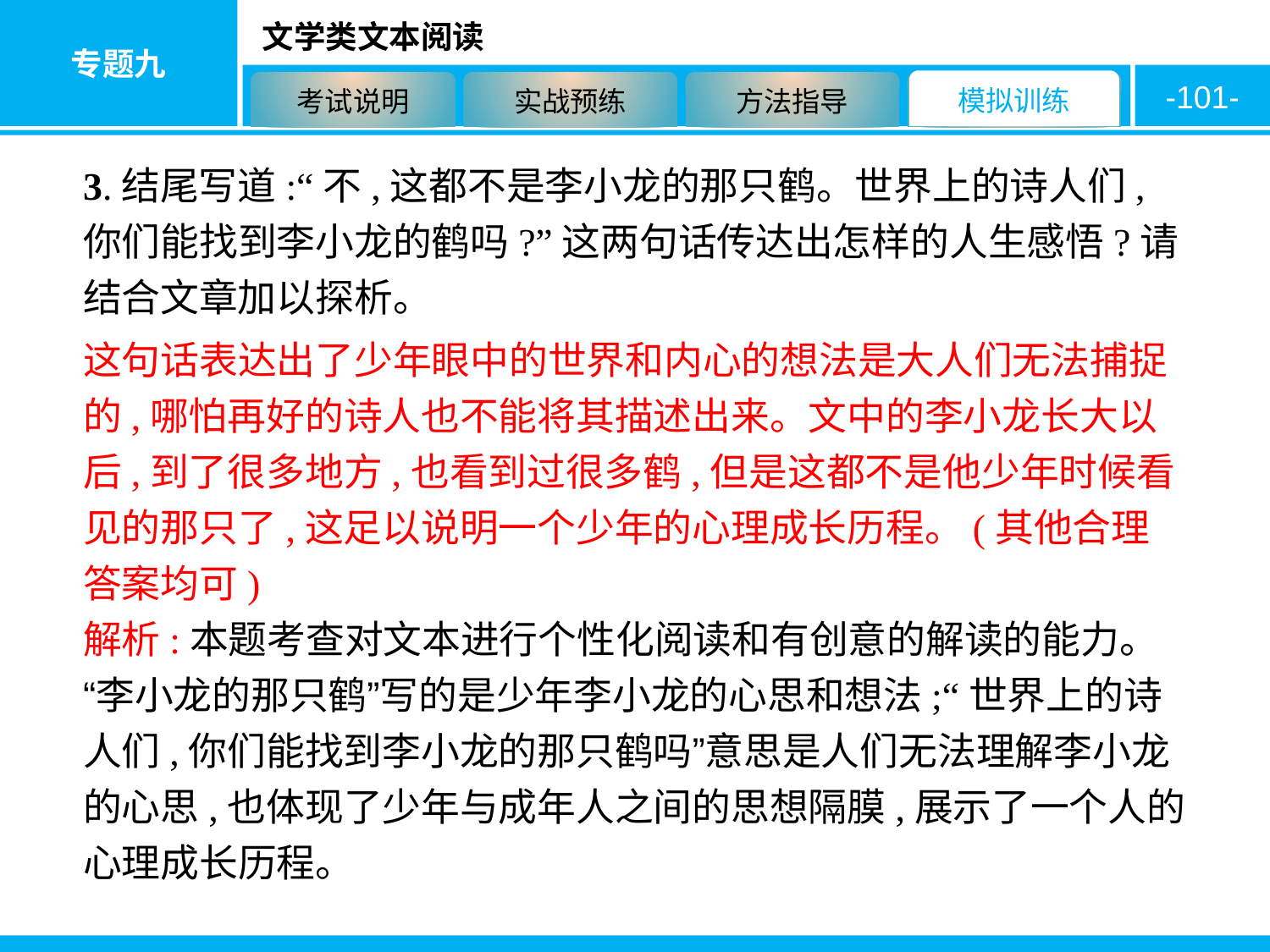

-101-
3.结尾写道:“不,这都不是李小龙的那只鹤。世界上的诗人们,你们能找到李小龙的鹤吗?”这两句话传达出怎样的人生感悟?请结合文章加以探析。
这句话表达出了少年眼中的世界和内心的想法是大人们无法捕捉的,哪怕再好的诗人也不能将其描述出来。文中的李小龙长大以后,到了很多地方,也看到过很多鹤,但是这都不是他少年时候看见的那只了,这足以说明一个少年的心理成长历程。(其他合理答案均可)
解析:本题考查对文本进行个性化阅读和有创意的解读的能力。“李小龙的那只鹤”写的是少年李小龙的心思和想法;“世界上的诗人们,你们能找到李小龙的那只鹤吗”意思是人们无法理解李小龙的心思,也体现了少年与成年人之间的思想隔膜,展示了一个人的心理成长历程。